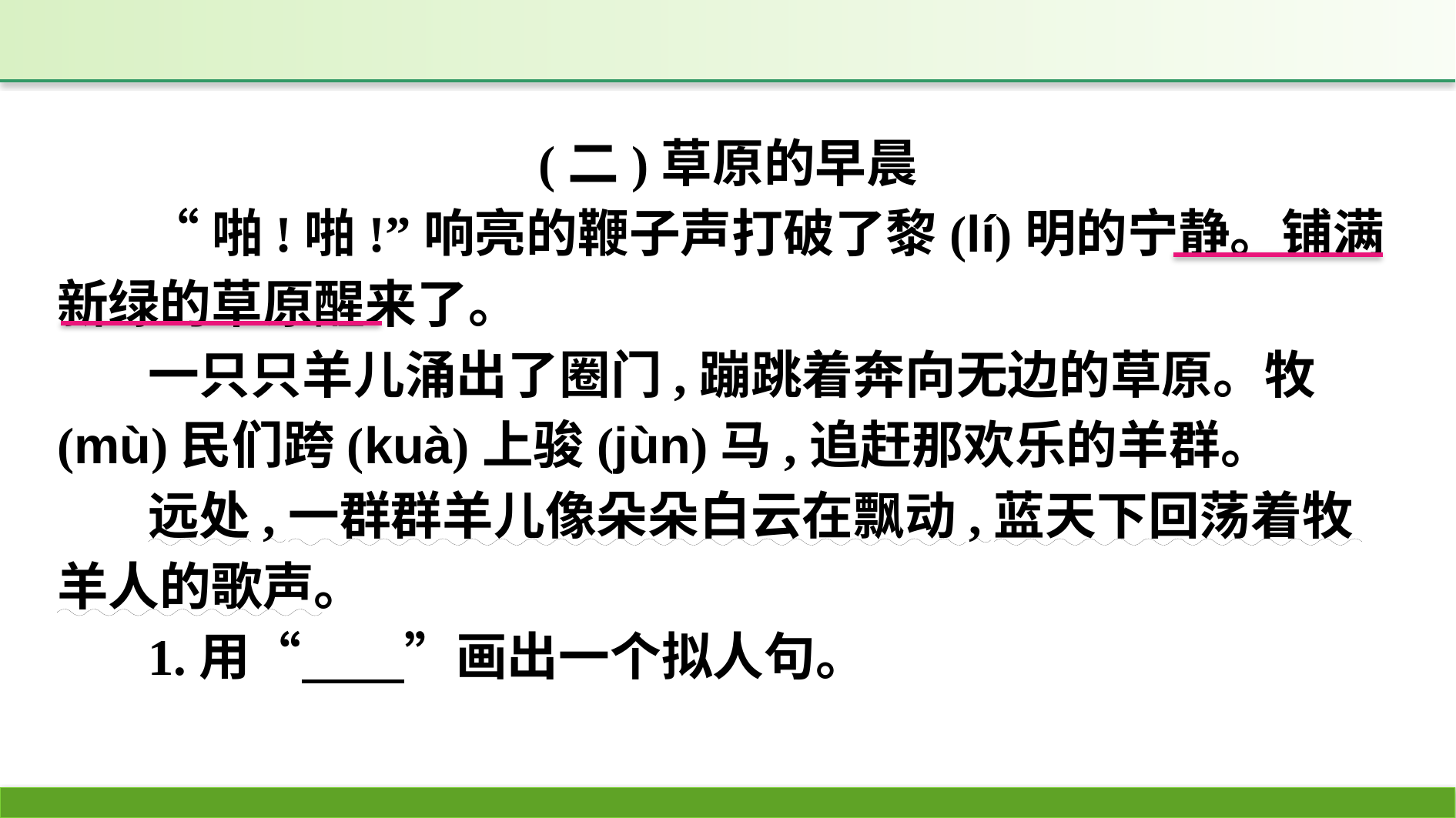

(二)草原的早晨
“啪!啪!”响亮的鞭子声打破了黎(lí)明的宁静。铺满新绿的草原醒来了。
一只只羊儿涌出了圈门,蹦跳着奔向无边的草原。牧(mù)民们跨(kuà)上骏(jùn)马,追赶那欢乐的羊群。
远处,一群群羊儿像朵朵白云在飘动,蓝天下回荡着牧羊人的歌声。
1.用“　　”画出一个拟人句。